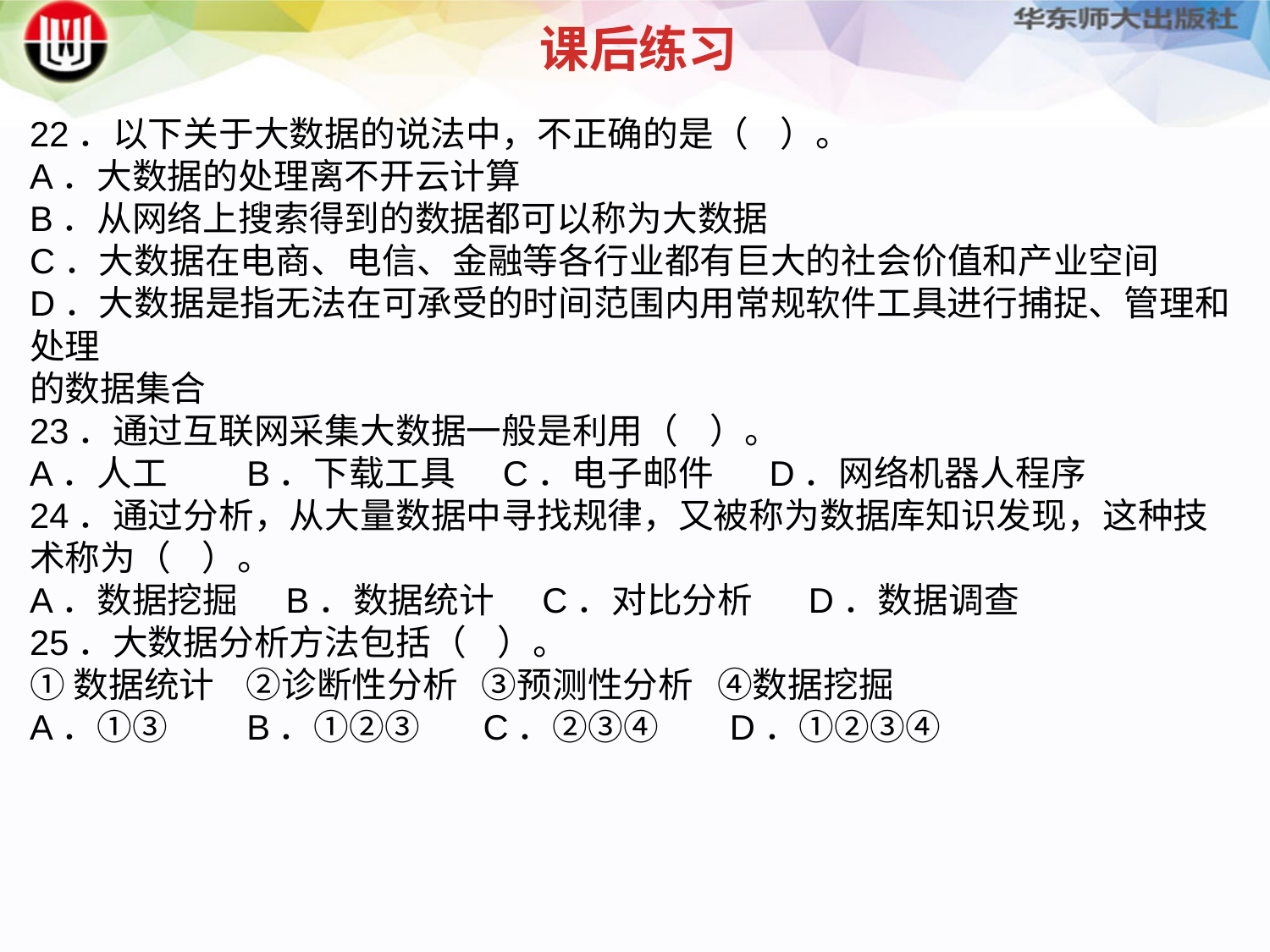

课后练习
22．以下关于大数据的说法中，不正确的是（    ）。
A．大数据的处理离不开云计算
B．从网络上搜索得到的数据都可以称为大数据
C．大数据在电商、电信、金融等各行业都有巨大的社会价值和产业空间
D．大数据是指无法在可承受的时间范围内用常规软件工具进行捕捉、管理和处理
的数据集合
23．通过互联网采集大数据一般是利用（    ）。
A．人工         B．下载工具     C．电子邮件      D．网络机器人程序
24．通过分析，从大量数据中寻找规律，又被称为数据库知识发现，这种技术称为（    ）。
A．数据挖掘     B．数据统计     C．对比分析      D．数据调查
25．大数据分析方法包括（    ）。
①数据统计    ②诊断性分析   ③预测性分析   ④数据挖掘
A．①③         B．①②③       C．②③④        D．①②③④